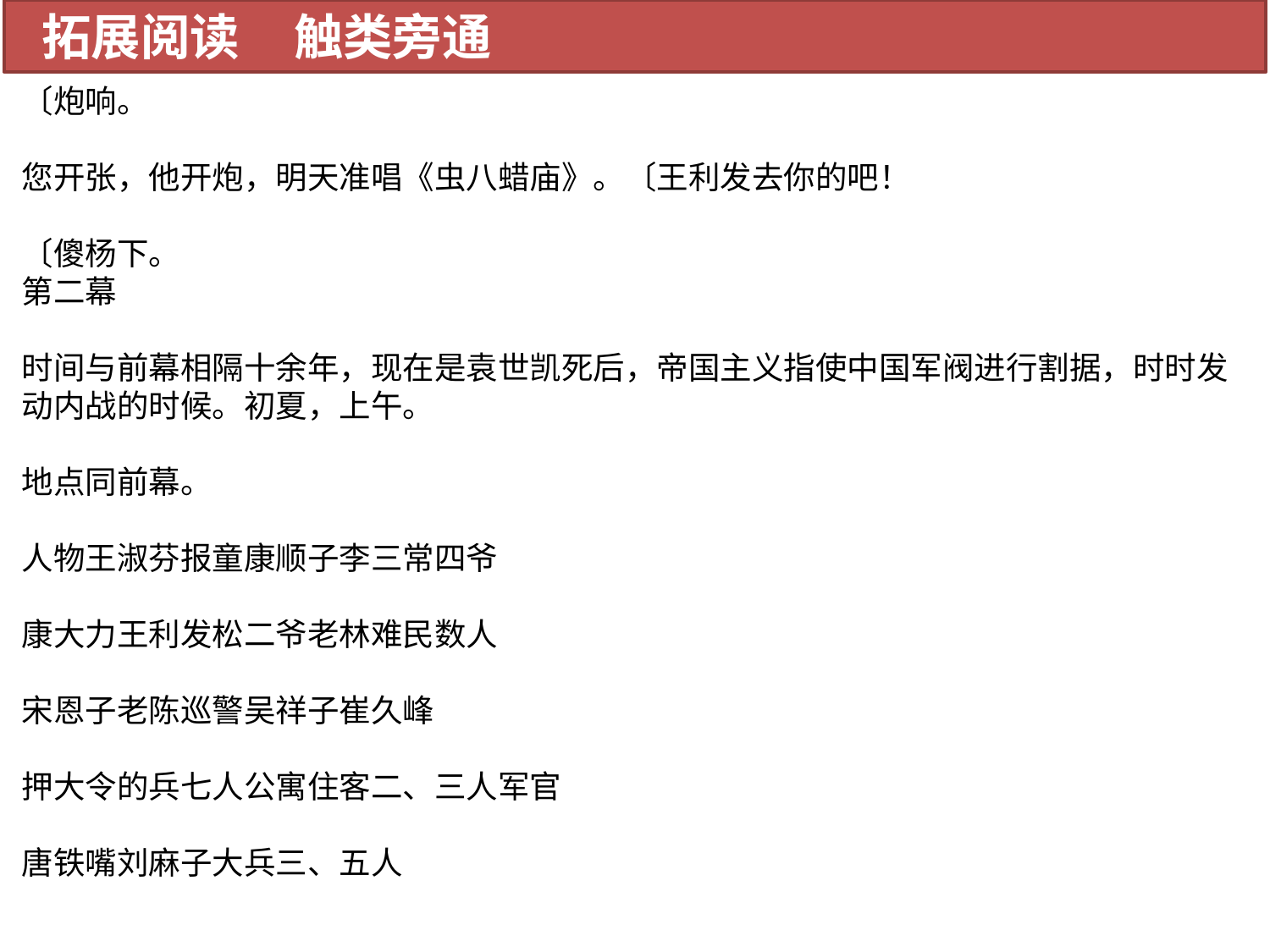

拓展阅读    触类旁通
〔炮响。

您开张，他开炮，明天准唱《虫八蜡庙》。〔王利发去你的吧！

〔傻杨下。
第二幕

时间与前幕相隔十余年，现在是袁世凯死后，帝国主义指使中国军阀进行割据，时时发动内战的时候。初夏，上午。

地点同前幕。

人物王淑芬报童康顺子李三常四爷

康大力王利发松二爷老林难民数人

宋恩子老陈巡警吴祥子崔久峰

押大令的兵七人公寓住客二、三人军官

唐铁嘴刘麻子大兵三、五人